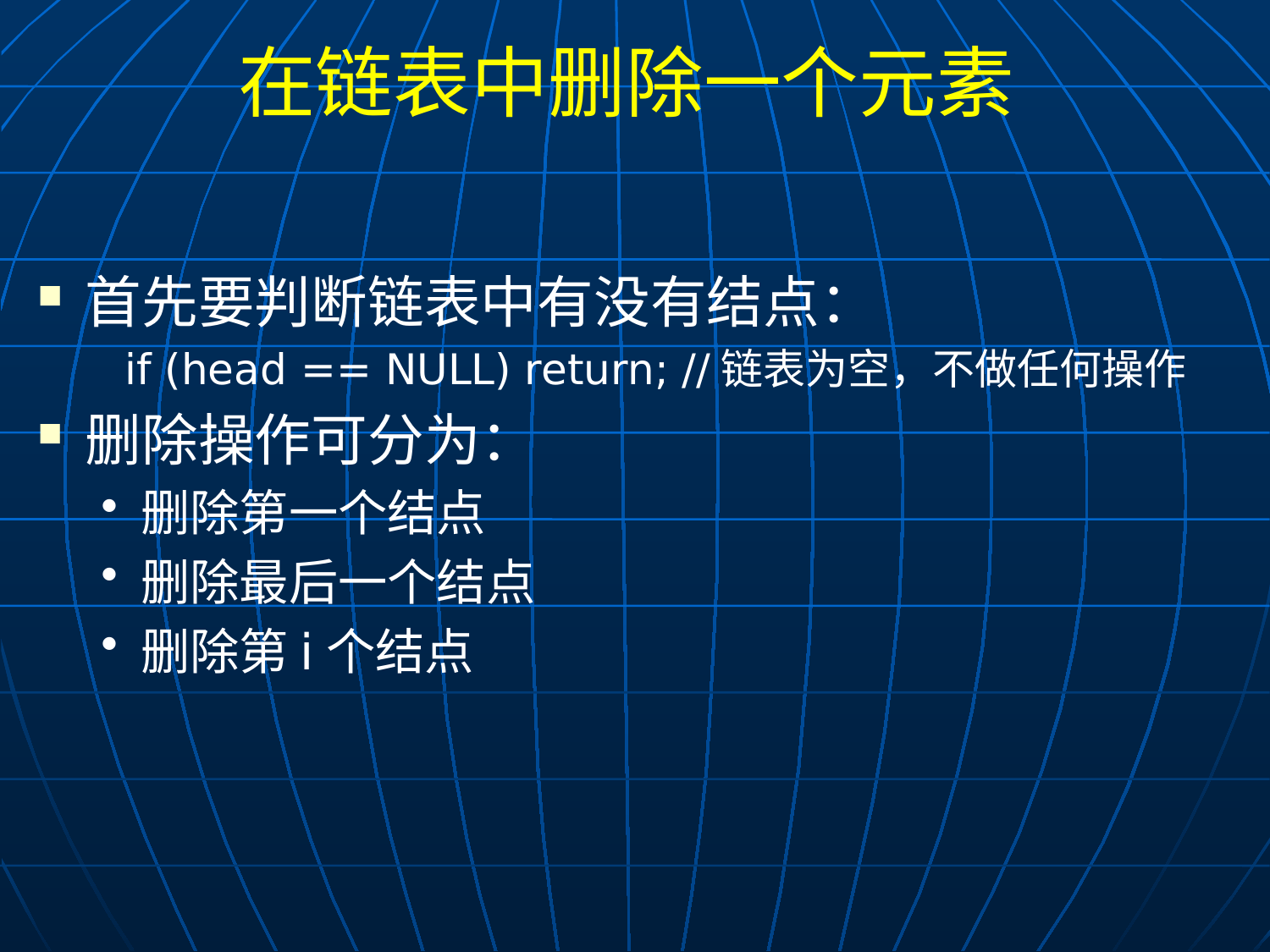

# 在链表中删除一个元素
首先要判断链表中有没有结点：
if (head == NULL) return; //链表为空，不做任何操作
删除操作可分为：
删除第一个结点
删除最后一个结点
删除第i个结点